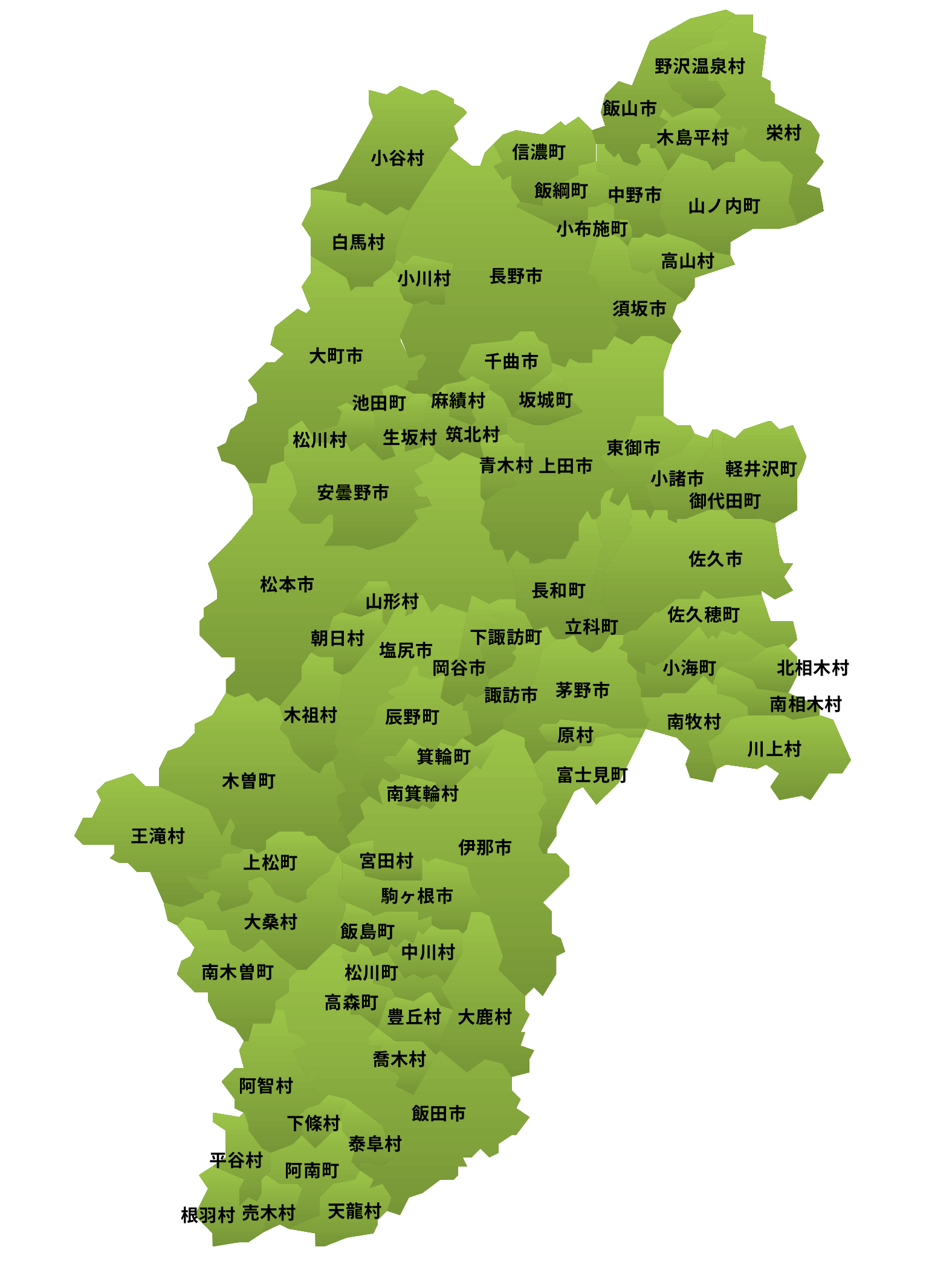

野沢温泉村
飯山市
栄村
木島平村
信濃町
小谷村
飯綱町
中野市
山ノ内町
小布施町
白馬村
高山村
長野市
小川村
須坂市
大町市
千曲市
坂城町
麻績村
池田町
筑北村
生坂村
松川村
東御市
青木村
上田市
軽井沢町
小諸市
安曇野市
御代田町
佐久市
松本市
長和町
山形村
佐久穂町
立科町
下諏訪町
朝日村
塩尻市
北相木村
岡谷市
小海町
茅野市
諏訪市
南相木村
木祖村
辰野町
南牧村
原村
川上村
箕輪町
富士見町
木曽町
南箕輪村
王滝村
伊那市
宮田村
上松町
駒ヶ根市
大桑村
飯島町
中川村
南木曽町
松川町
高森町
豊丘村
大鹿村
喬木村
阿智村
飯田市
下條村
泰阜村
平谷村
阿南町
天龍村
売木村
根羽村